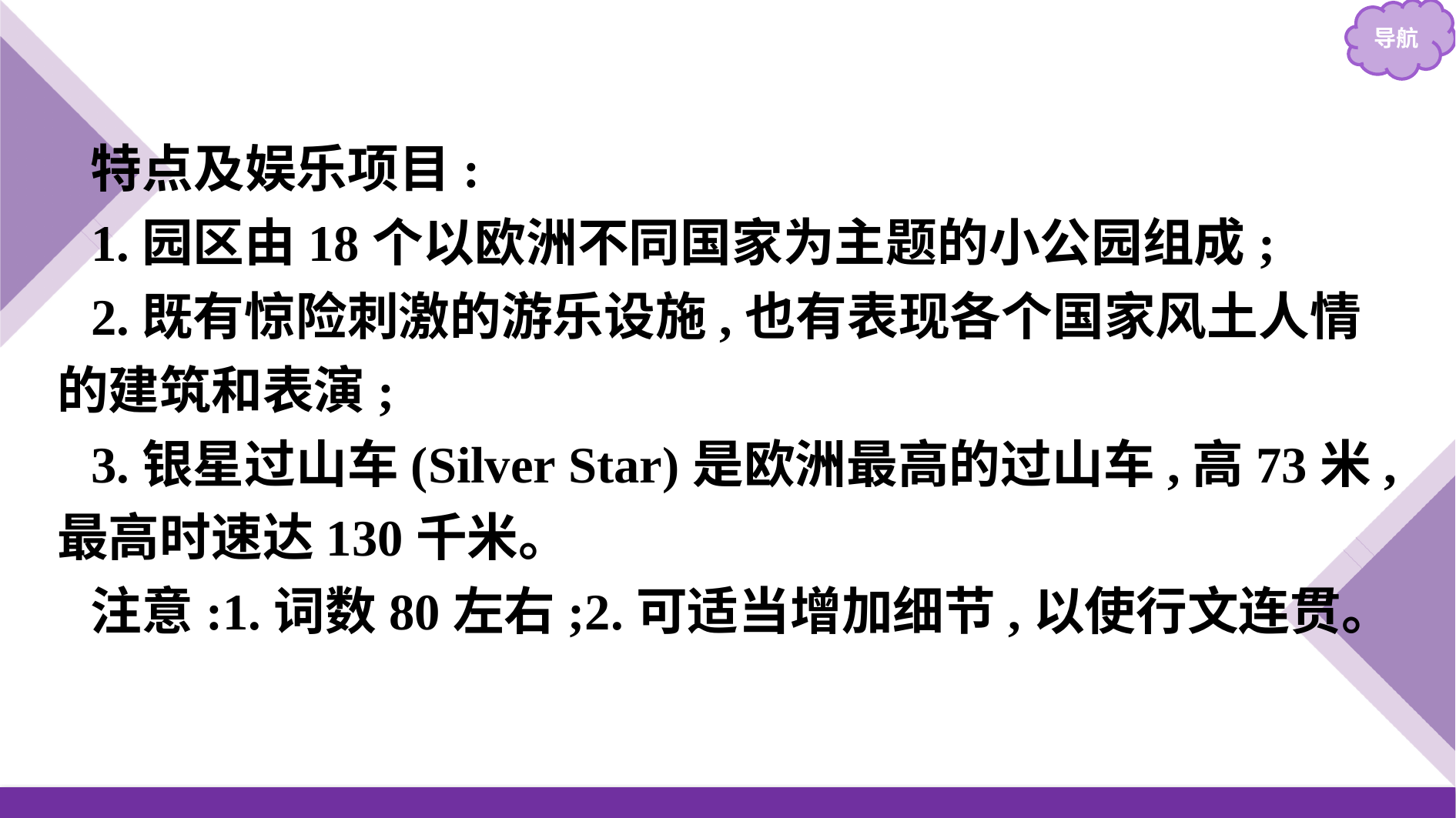

特点及娱乐项目:
1.园区由18个以欧洲不同国家为主题的小公园组成;
2.既有惊险刺激的游乐设施,也有表现各个国家风土人情的建筑和表演;
3.银星过山车(Silver Star)是欧洲最高的过山车,高73米,最高时速达130千米。
注意:1.词数80左右;2.可适当增加细节,以使行文连贯。